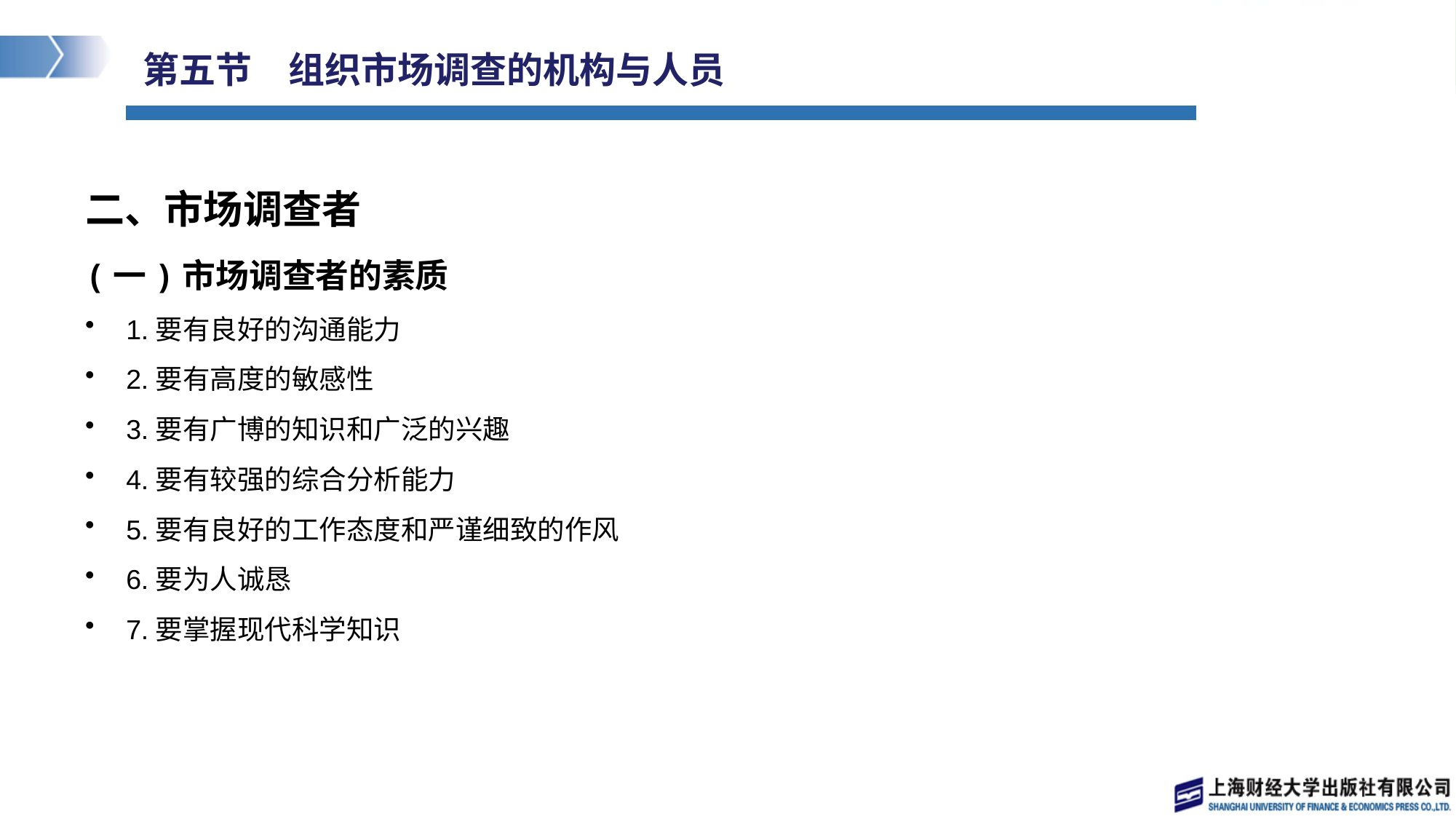

# 第五节　组织市场调查的机构与人员
二、市场调查者
(一)市场调查者的素质
1.要有良好的沟通能力
2.要有高度的敏感性
3.要有广博的知识和广泛的兴趣
4.要有较强的综合分析能力
5.要有良好的工作态度和严谨细致的作风
6.要为人诚恳
7.要掌握现代科学知识